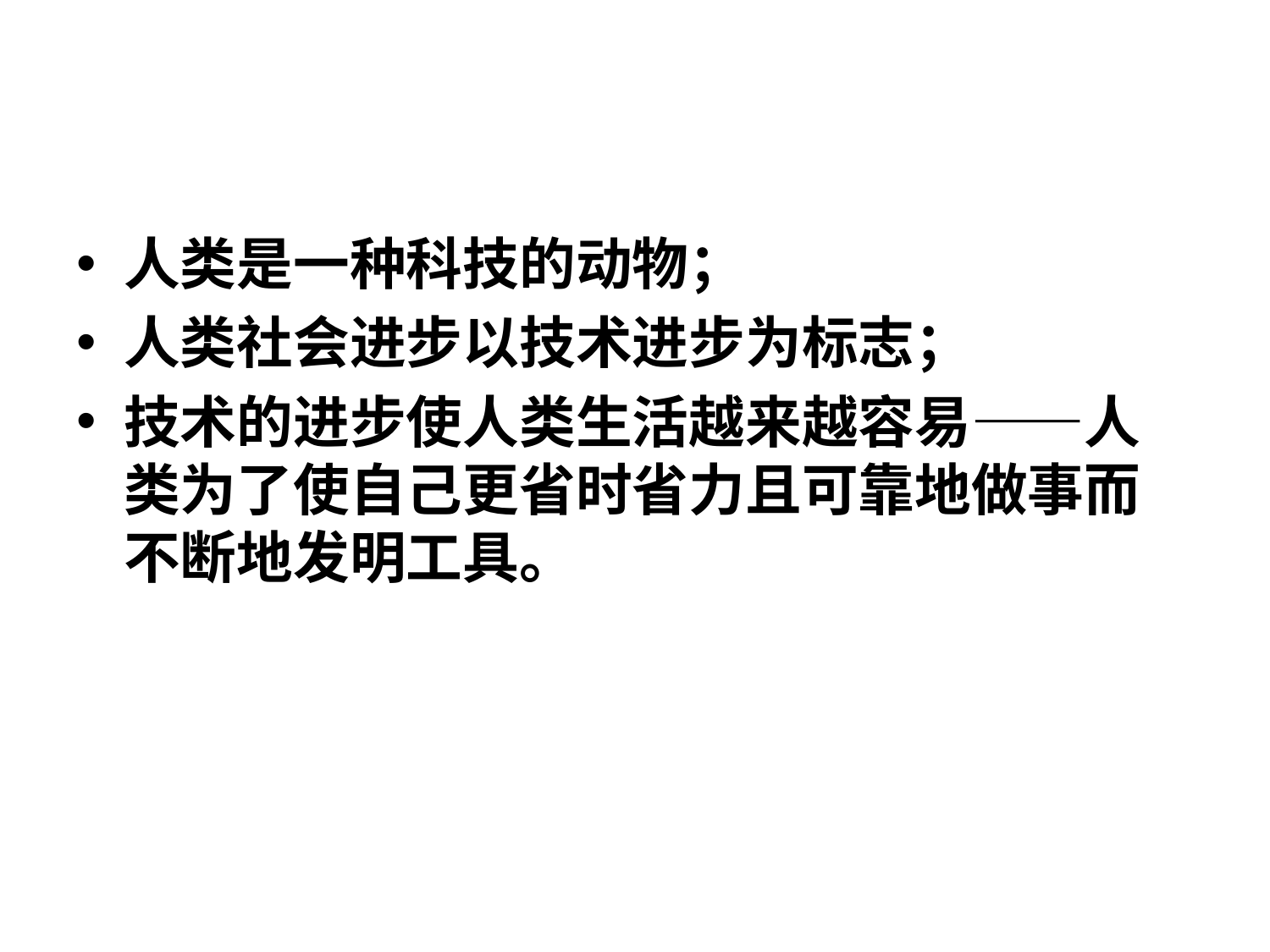

#
人类是一种科技的动物；
人类社会进步以技术进步为标志；
技术的进步使人类生活越来越容易——人类为了使自己更省时省力且可靠地做事而不断地发明工具。